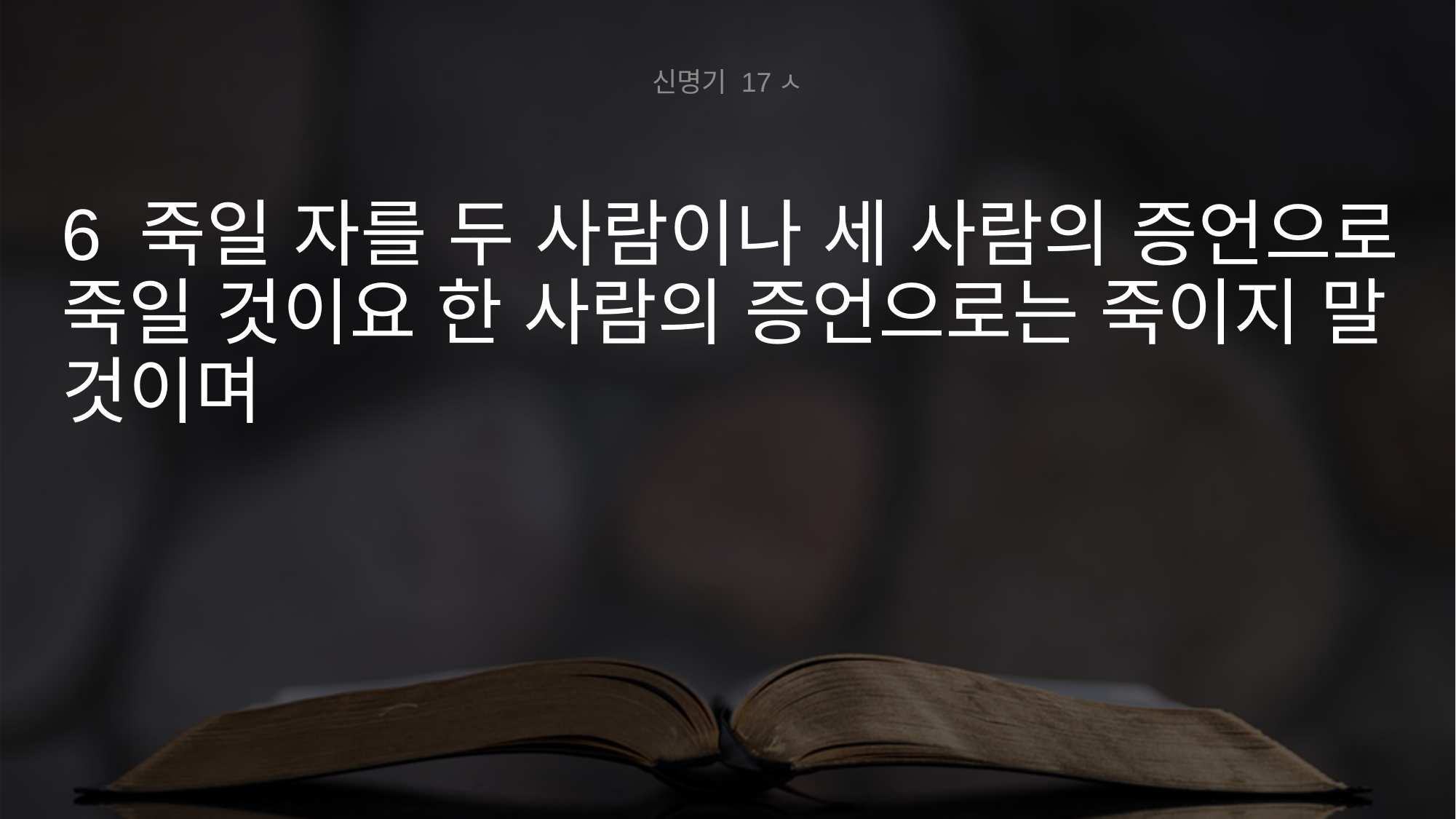

신명기 17ㅅ
6 죽일 자를 두 사람이나 세 사람의 증언으로 죽일 것이요 한 사람의 증언으로는 죽이지 말 것이며